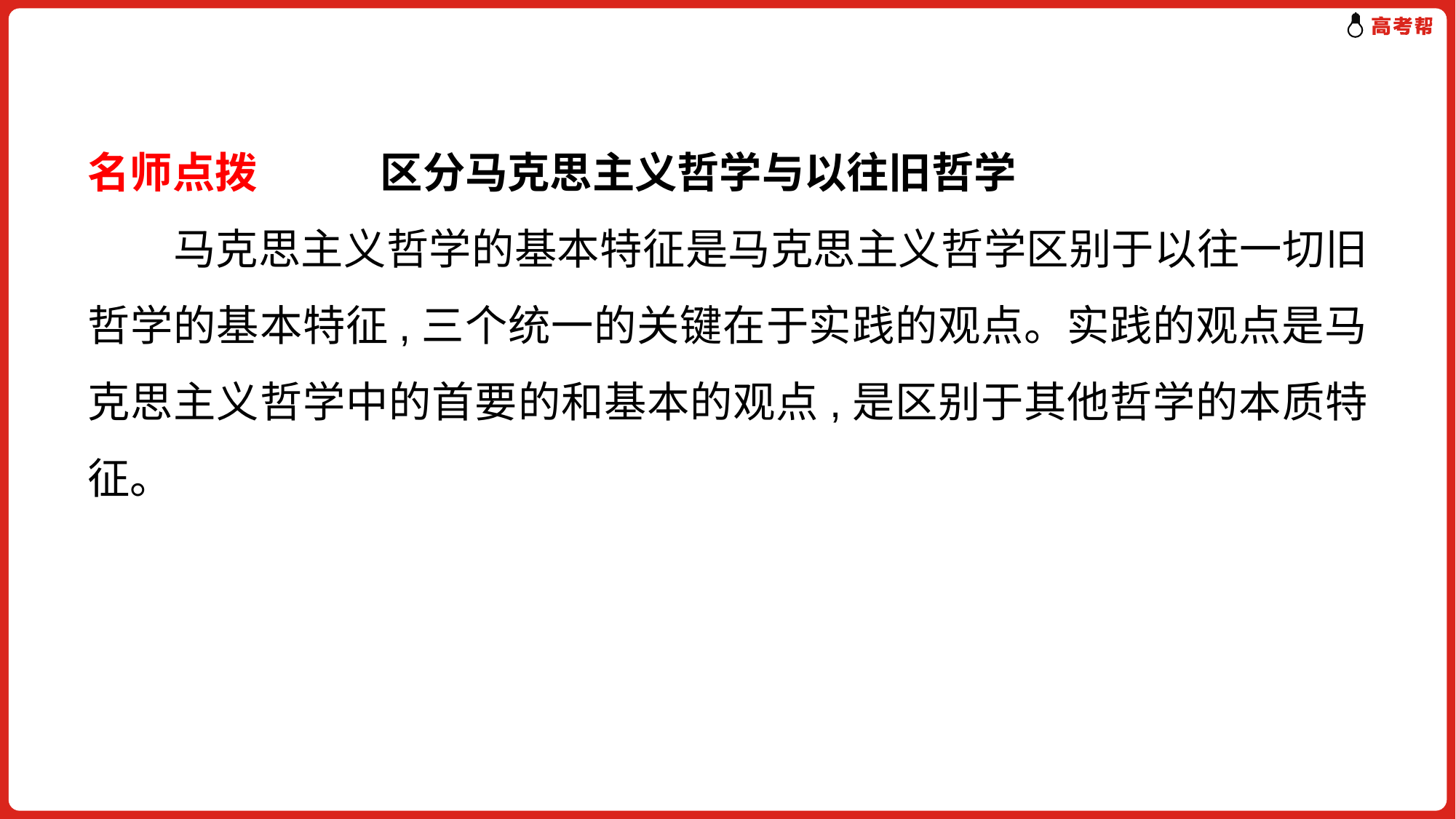

名师点拨             区分马克思主义哲学与以往旧哲学
　　马克思主义哲学的基本特征是马克思主义哲学区别于以往一切旧哲学的基本特征,三个统一的关键在于实践的观点。实践的观点是马克思主义哲学中的首要的和基本的观点,是区别于其他哲学的本质特征。